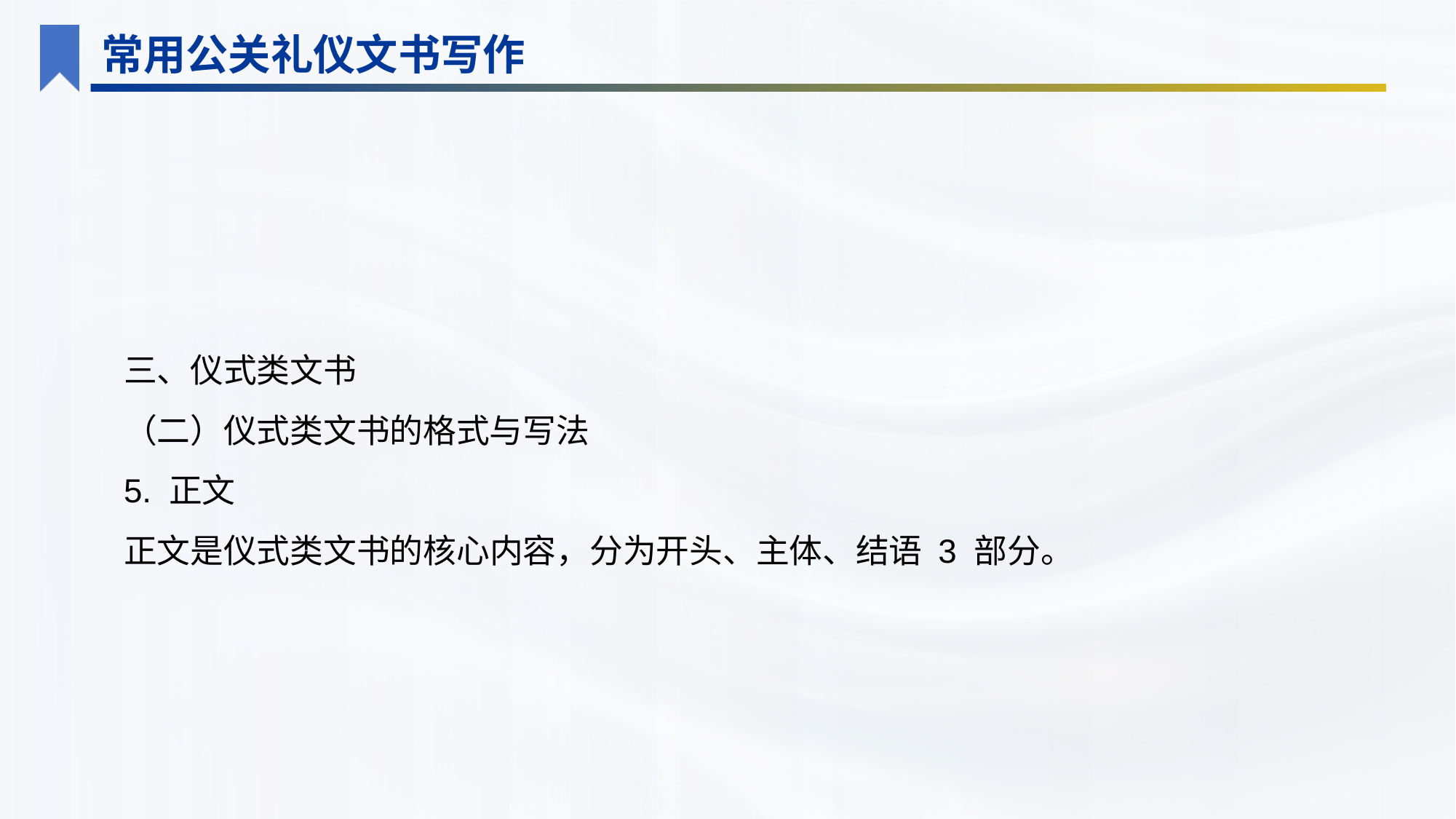

常用公关礼仪文书写作
三、仪式类文书
（二）仪式类文书的格式与写法
5. 正文
正文是仪式类文书的核心内容，分为开头、主体、结语 3 部分。